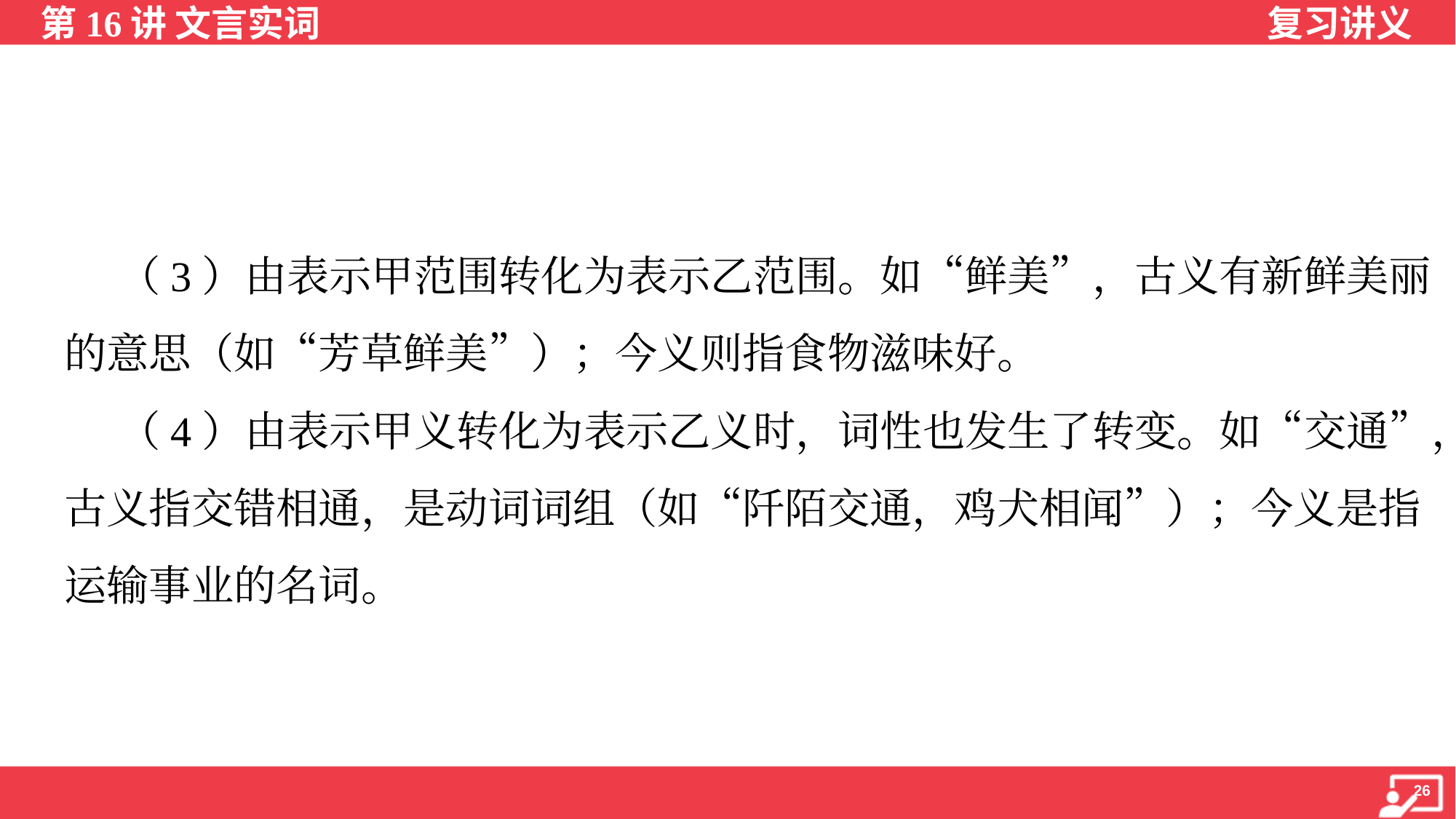

（3）由表示甲范围转化为表示乙范围。如“鲜美”，古义有新鲜美丽
的意思（如“芳草鲜美”）；今义则指食物滋味好。
    （4）由表示甲义转化为表示乙义时，词性也发生了转变。如“交通”，
古义指交错相通，是动词词组（如“阡陌交通，鸡犬相闻”）；今义是指
运输事业的名词。